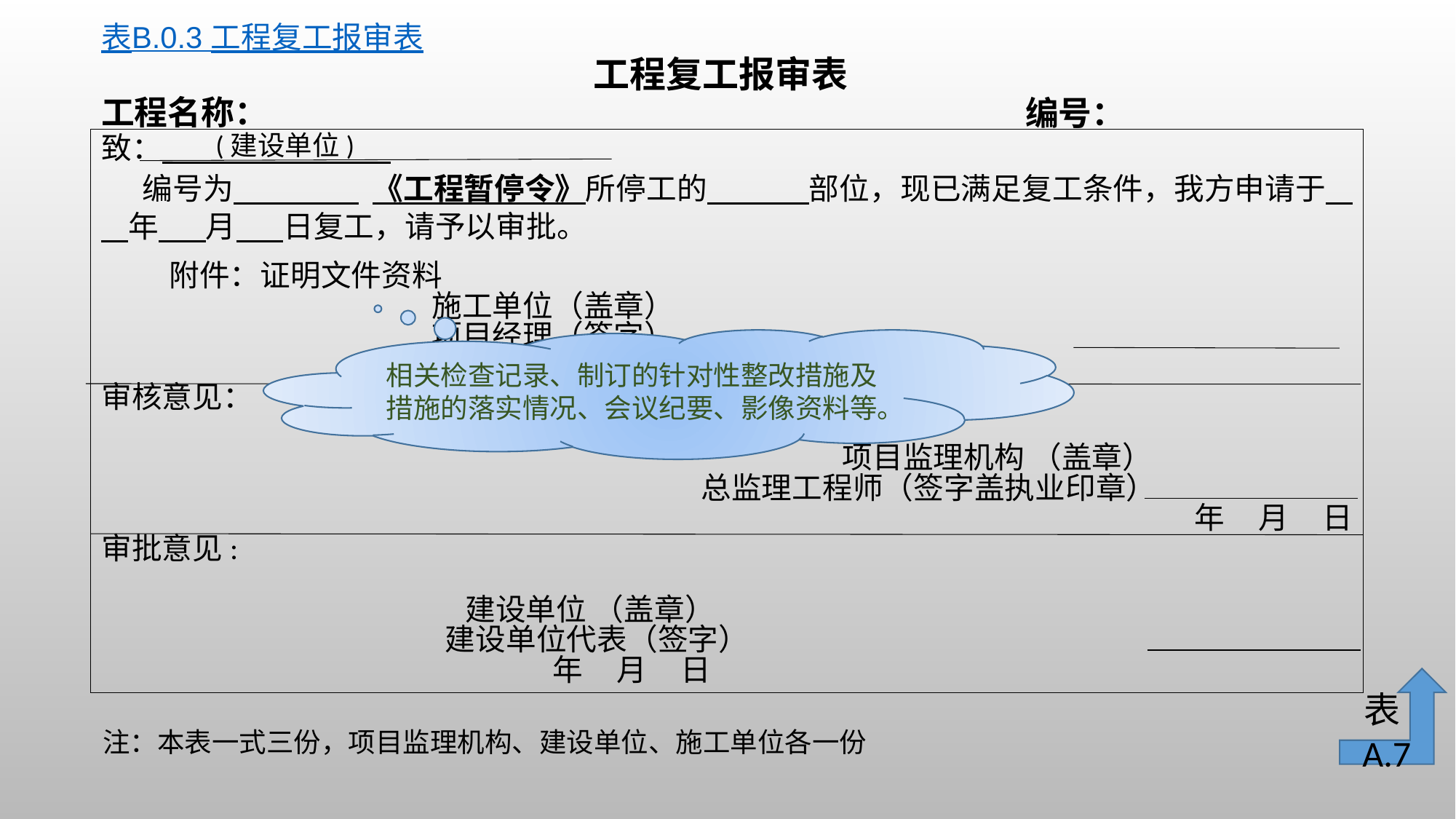

表B.0.3 工程复工报审表
工程复工报审表
工程名称：
编号：
(建设单位)
致：
     编号为                    《工程暂停令》所停工的               部位，现已满足复工条件，我方申请于         年       月       日复工，请予以审批。
         附件：证明文件资料
                                                施工单位（盖章）
                                                项目经理（签字）
                                                                  年    月    日
审核意见：

                                                                                                             项目监理机构 （盖章）
                                                                                        总监理工程师（签字盖执业印章）
                                  年     月     日
审批意见:

                                                     建设单位 （盖章）
                                                  建设单位代表（签字）
                                                                  年     月     日
相关检查记录、制订的针对性整改措施及措施的落实情况、会议纪要、影像资料等。
表A.7

注：本表一式三份，项目监理机构、建设单位、施工单位各一份